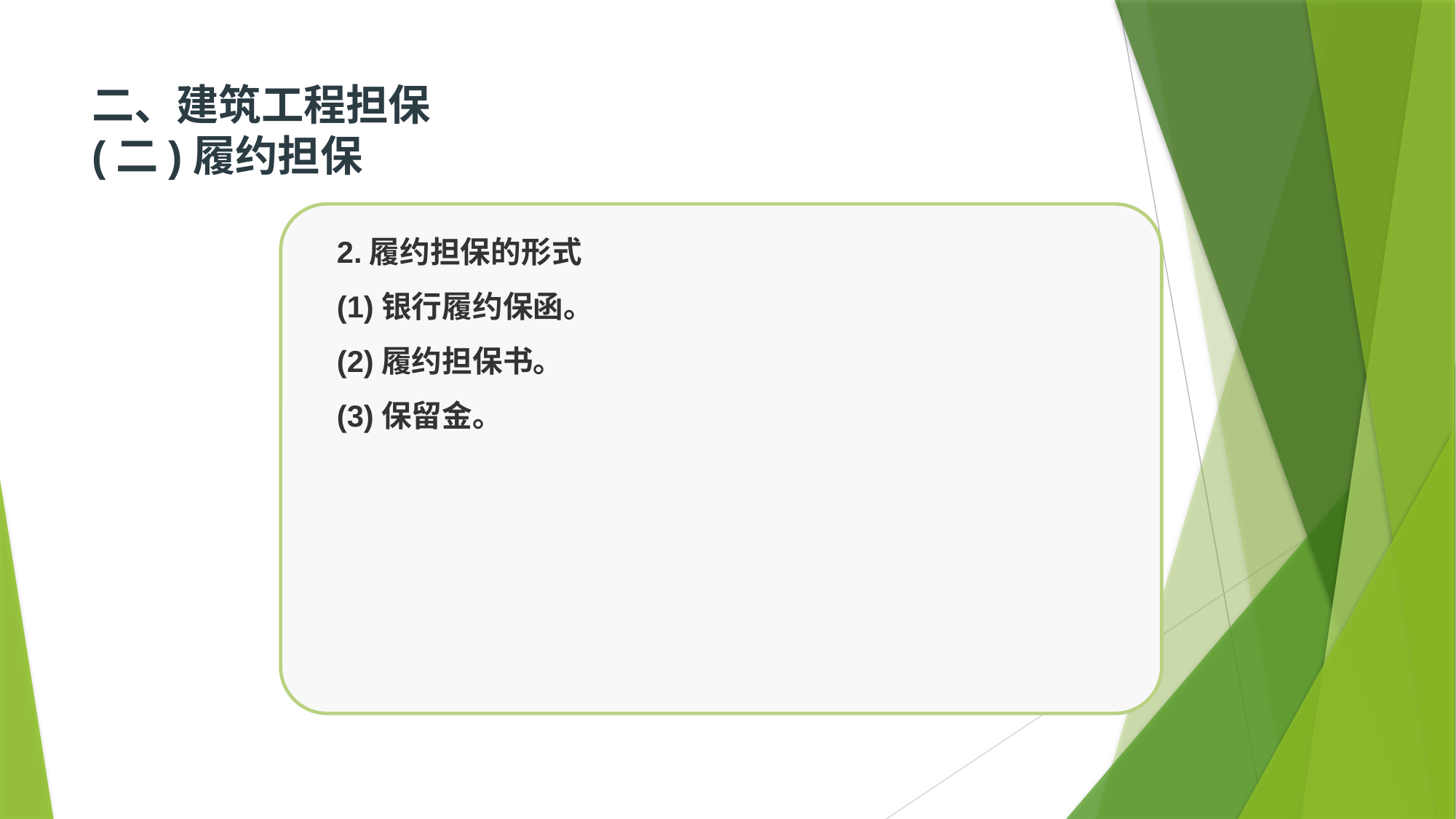

# 二、建筑工程担保 (二)履约担保

2.履约担保的形式
(1)银行履约保函。
(2)履约担保书。
(3)保留金。